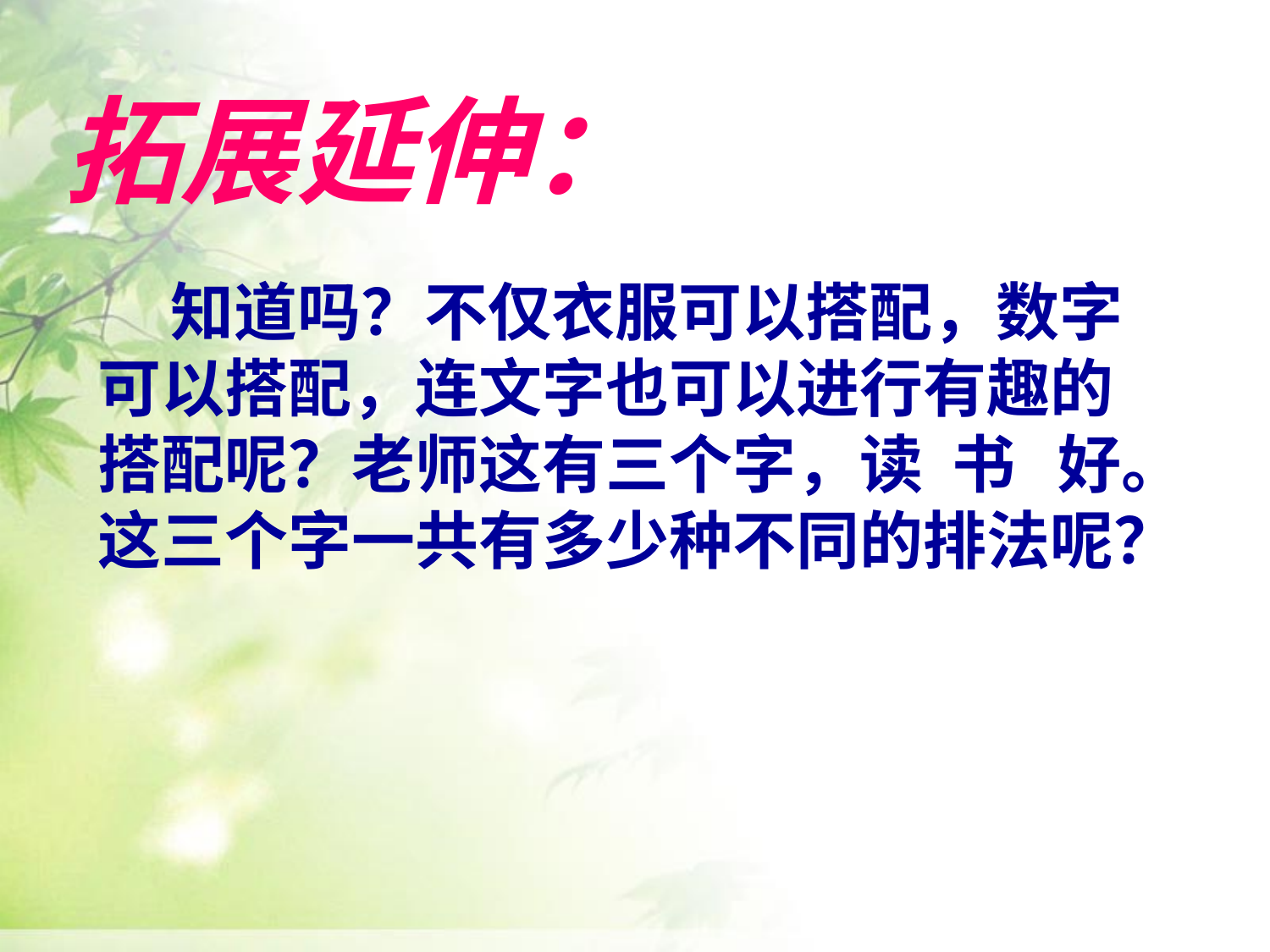

拓展延伸：
    知道吗？不仅衣服可以搭配，数字可以搭配，连文字也可以进行有趣的搭配呢？老师这有三个字，读  书   好。这三个字一共有多少种不同的排法呢？